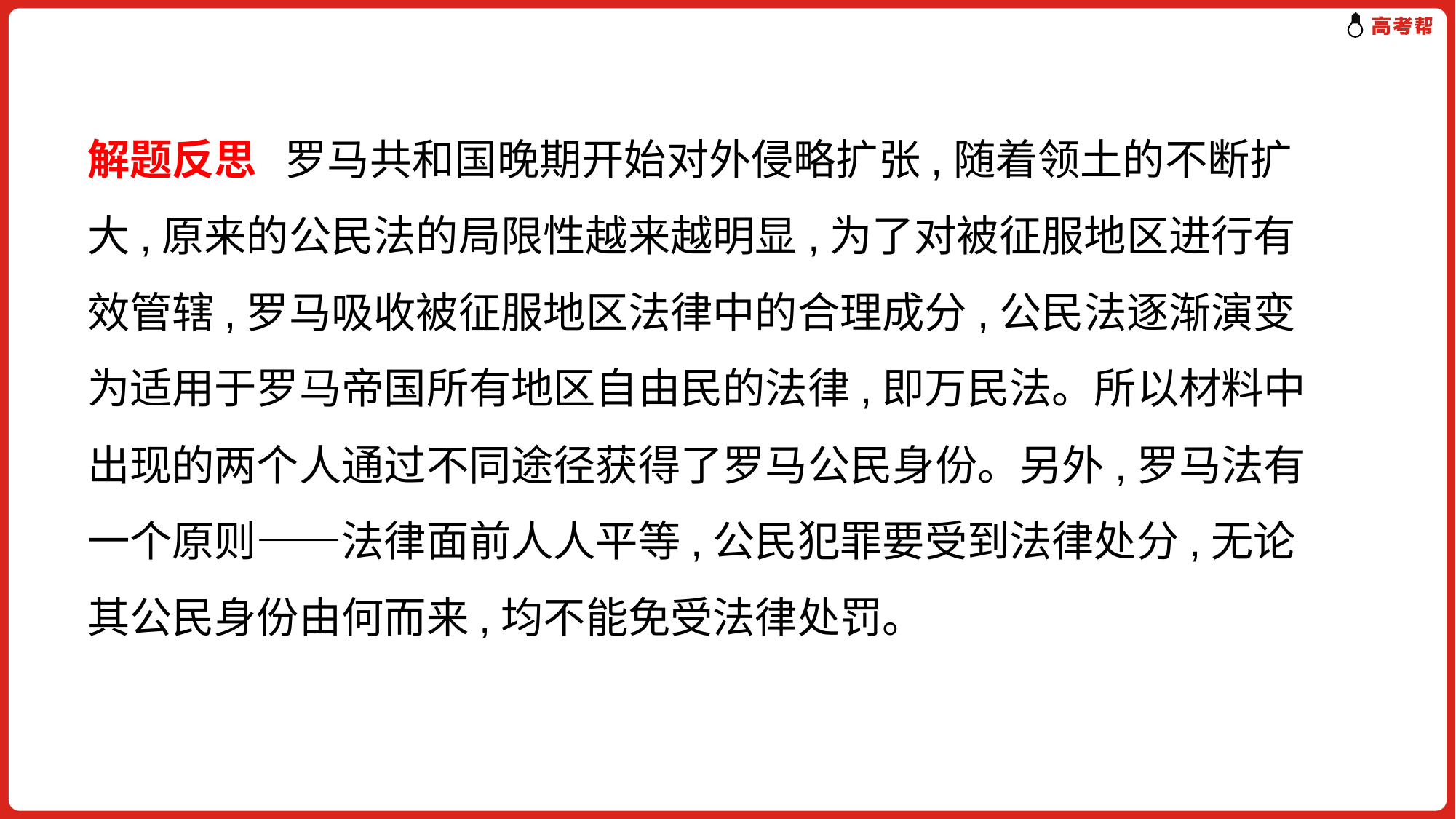

解题反思   罗马共和国晚期开始对外侵略扩张,随着领土的不断扩大,原来的公民法的局限性越来越明显,为了对被征服地区进行有效管辖,罗马吸收被征服地区法律中的合理成分,公民法逐渐演变为适用于罗马帝国所有地区自由民的法律,即万民法。所以材料中出现的两个人通过不同途径获得了罗马公民身份。另外,罗马法有一个原则——法律面前人人平等,公民犯罪要受到法律处分,无论其公民身份由何而来,均不能免受法律处罚。